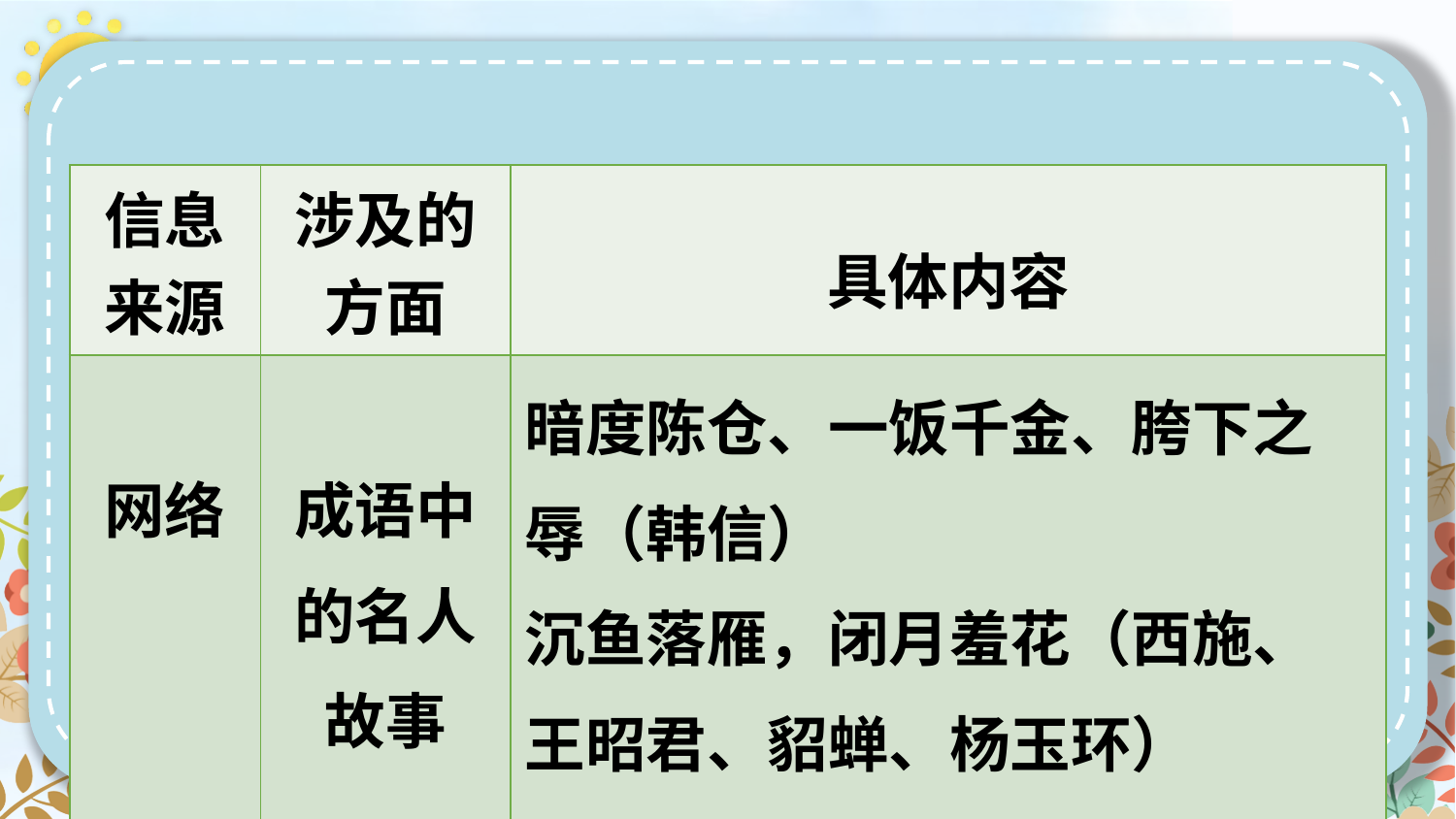

| 信息来源 | 涉及的方面 | 具体内容 |
| --- | --- | --- |
| 网络 | 成语中的名人故事 | 暗度陈仓、一饭千金、胯下之辱（韩信） 沉鱼落雁，闭月羞花（西施、王昭君、貂蝉、杨玉环） 四面楚歌、破釜沉舟（项羽） |